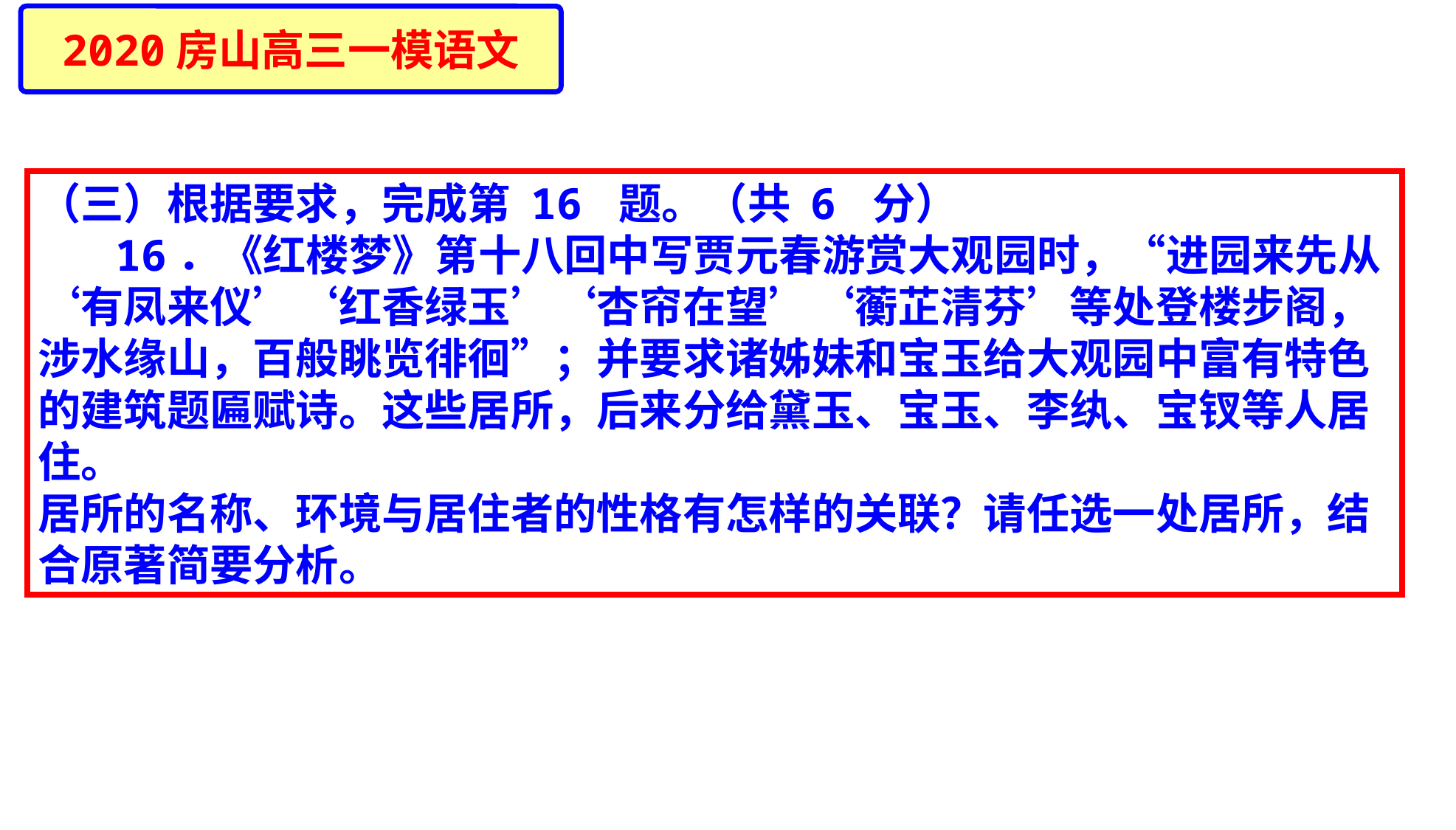

2020房山高三一模语文
（三）根据要求，完成第 16 题。（共 6 分）
   16．《红楼梦》第十八回中写贾元春游赏大观园时，“进园来先从‘有凤来仪’‘红香绿玉’‘杏帘在望’‘蘅芷清芬’等处登楼步阁，涉水缘山，百般眺览徘徊”；并要求诸姊妹和宝玉给大观园中富有特色的建筑题匾赋诗。这些居所，后来分给黛玉、宝玉、李纨、宝钗等人居住。
居所的名称、环境与居住者的性格有怎样的关联？请任选一处居所，结合原著简要分析。